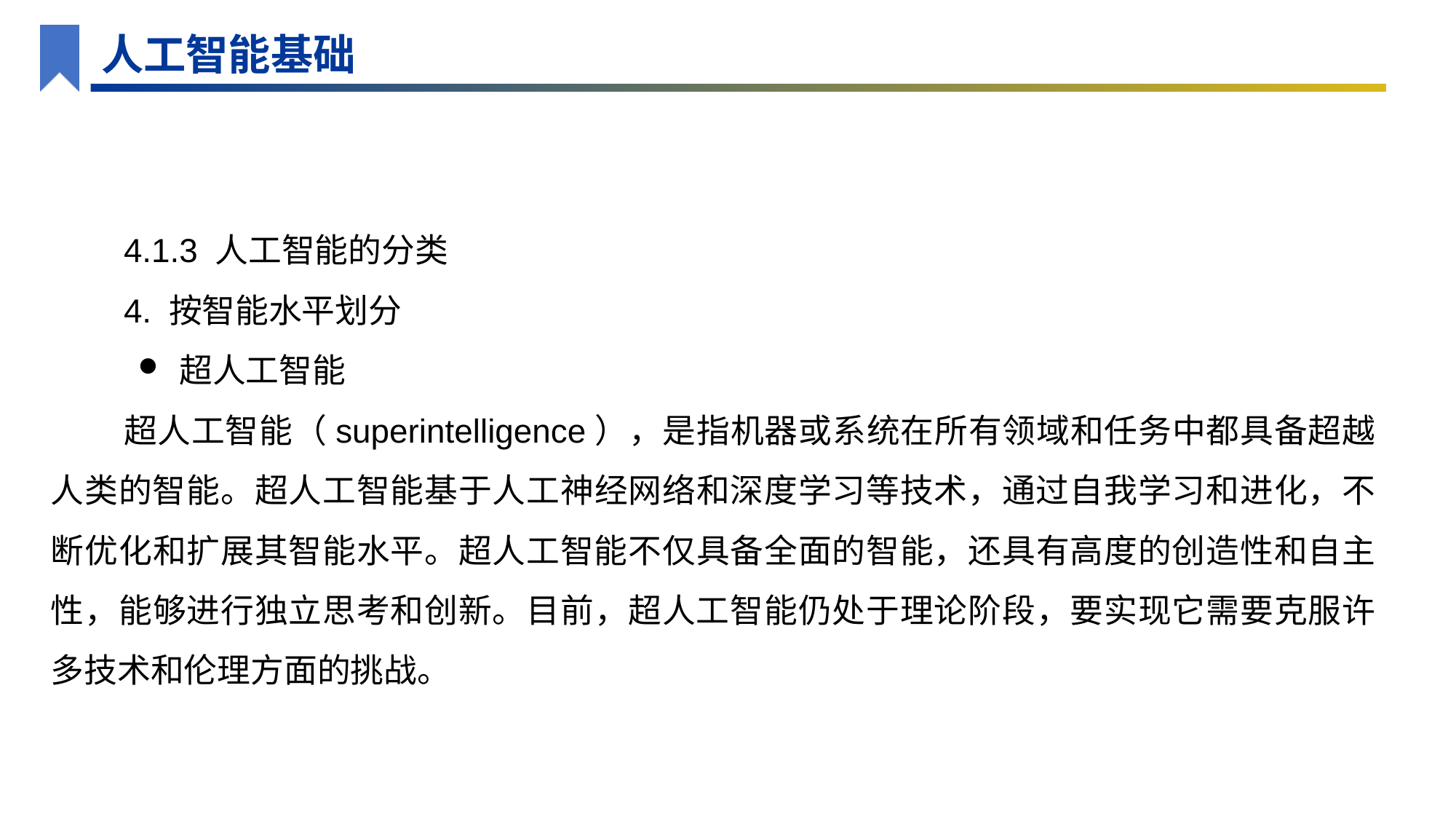

人工智能基础
4.1.3 人工智能的分类
4. 按智能水平划分
超人工智能
超人工智能（superintelligence），是指机器或系统在所有领域和任务中都具备超越人类的智能。超人工智能基于人工神经网络和深度学习等技术，通过自我学习和进化，不断优化和扩展其智能水平。超人工智能不仅具备全面的智能，还具有高度的创造性和自主性，能够进行独立思考和创新。目前，超人工智能仍处于理论阶段，要实现它需要克服许多技术和伦理方面的挑战。